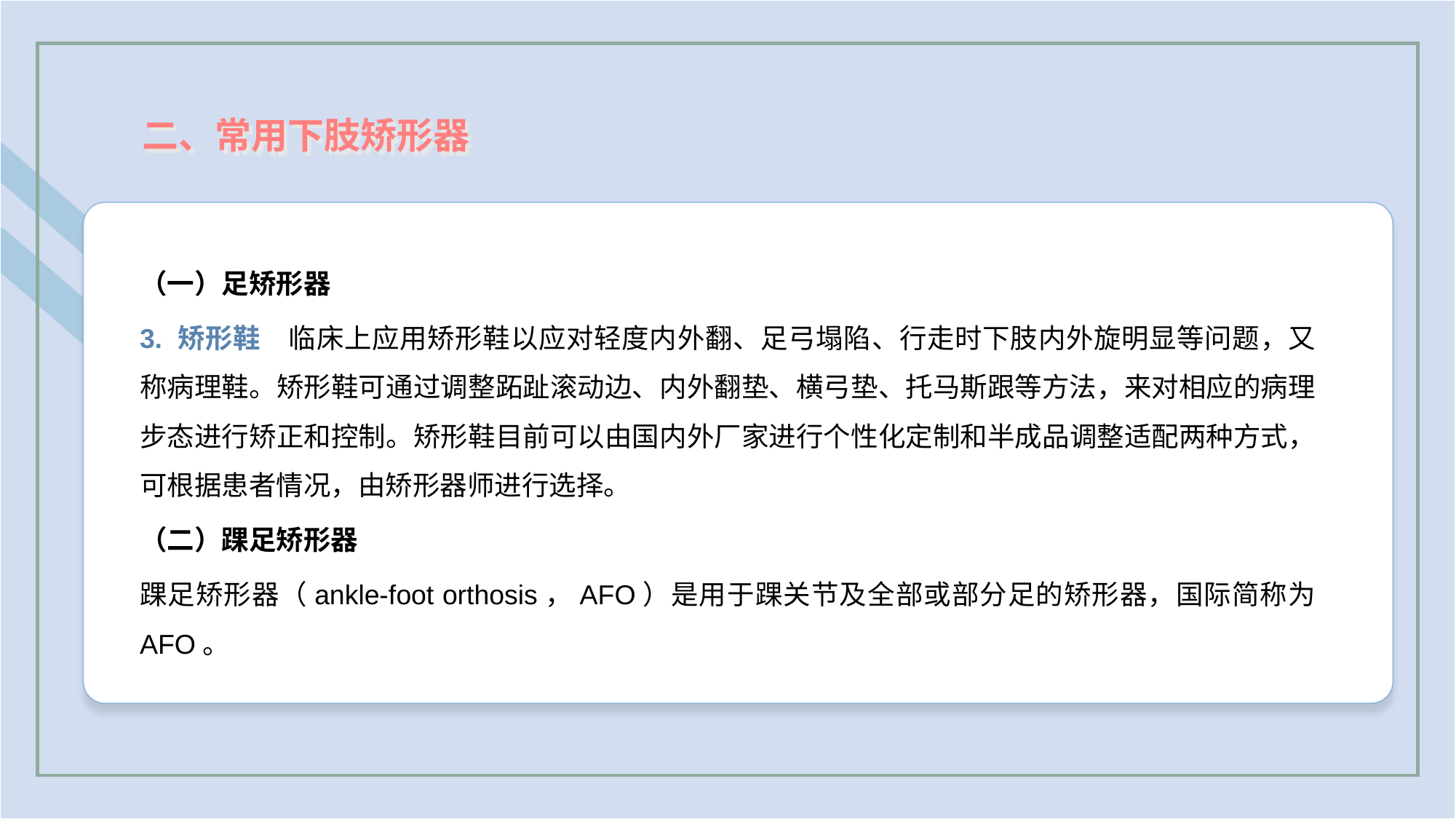

二、常用下肢矫形器

（一）足矫形器
3. 矫形鞋　临床上应用矫形鞋以应对轻度内外翻、足弓塌陷、行走时下肢内外旋明显等问题，又称病理鞋。矫形鞋可通过调整跖趾滚动边、内外翻垫、横弓垫、托马斯跟等方法，来对相应的病理步态进行矫正和控制。矫形鞋目前可以由国内外厂家进行个性化定制和半成品调整适配两种方式，可根据患者情况，由矫形器师进行选择。
（二）踝足矫形器
踝足矫形器（ankle-foot orthosis，AFO）是用于踝关节及全部或部分足的矫形器，国际简称为 AFO。